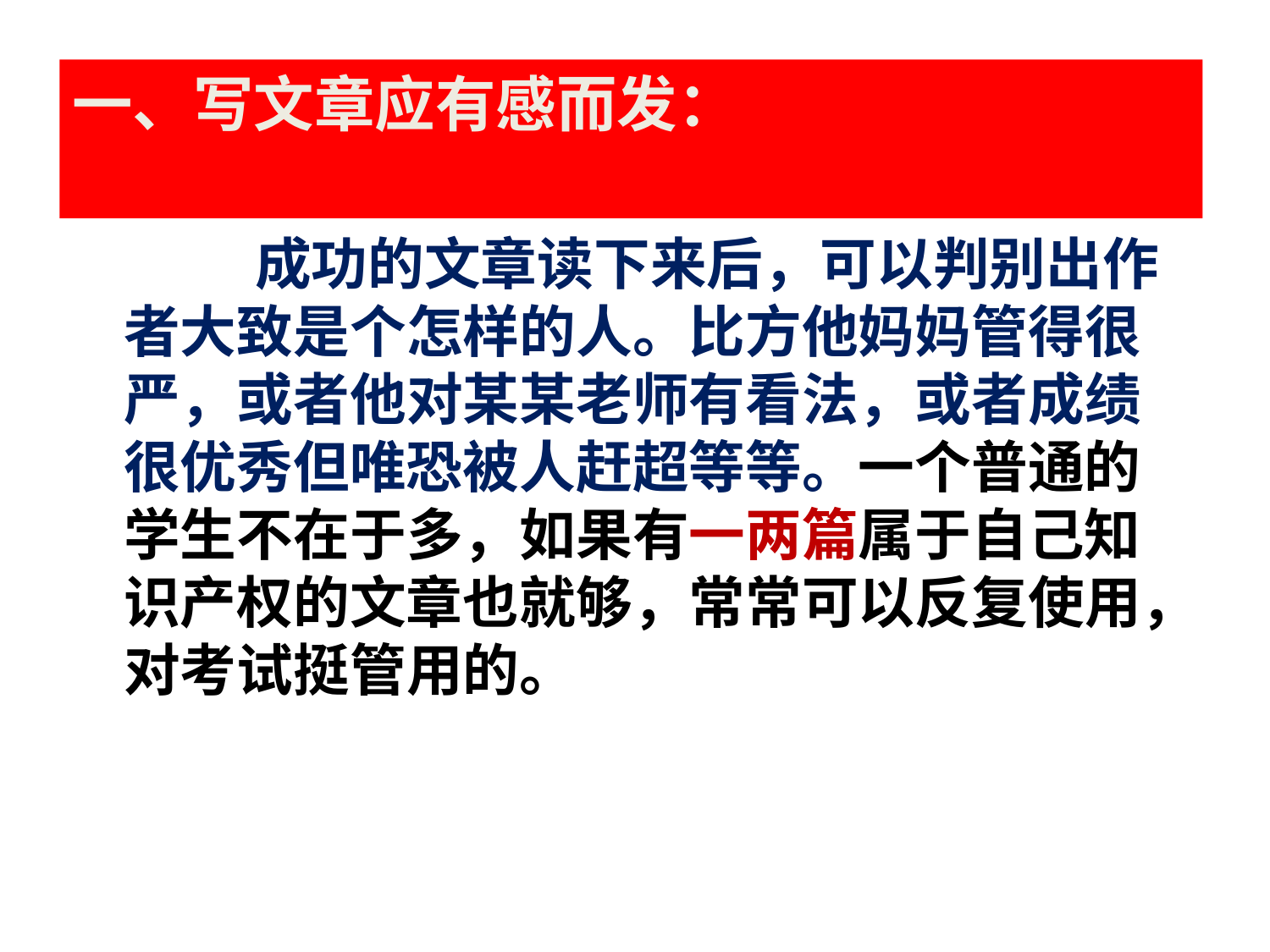

# 一、写文章应有感而发：
             成功的文章读下来后，可以判别出作者大致是个怎样的人。比方他妈妈管得很严，或者他对某某老师有看法，或者成绩很优秀但唯恐被人赶超等等。一个普通的学生不在于多，如果有一两篇属于自己知识产权的文章也就够，常常可以反复使用，对考试挺管用的。